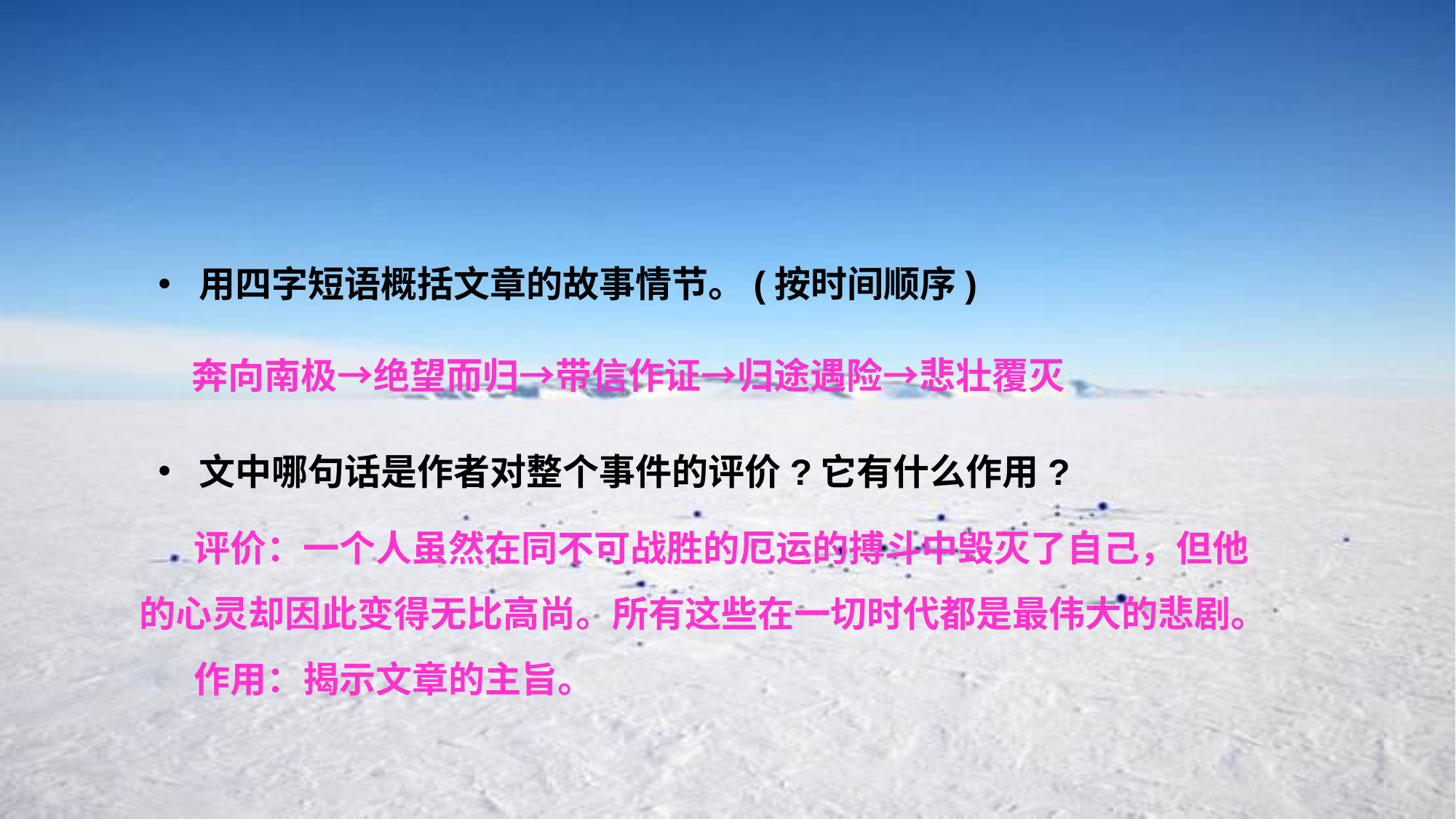

#

用四字短语概括文章的故事情节。(按时间顺序)
 奔向南极→绝望而归→带信作证→归途遇险→悲壮覆灭
文中哪句话是作者对整个事件的评价?它有什么作用?
评价：一个人虽然在同不可战胜的厄运的搏斗中毁灭了自己，但他的心灵却因此变得无比高尚。所有这些在一切时代都是最伟大的悲剧。
作用：揭示文章的主旨。